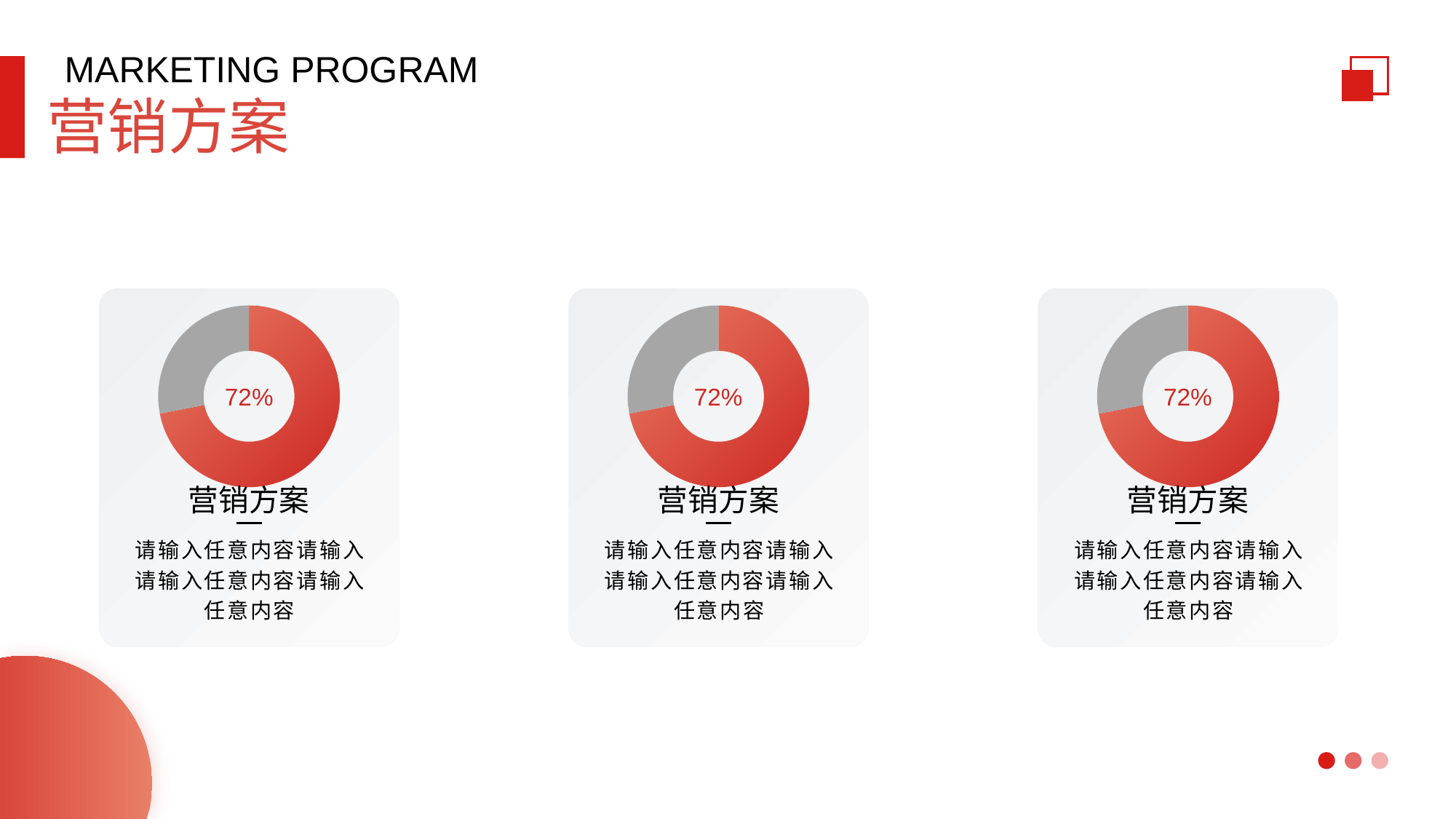

MARKETING PROGRAM

营销方案

### Chart

| Category | 销售额 |
|---|---|
| 第一季度 | 8.2 |
| 第二季度 | 3.2 |

### Chart

| Category | 销售额 |
|---|---|
| 第一季度 | 8.2 |
| 第二季度 | 3.2 |

### Chart

| Category | 销售额 |
|---|---|
| 第一季度 | 8.2 |
| 第二季度 | 3.2 |
72%
72%
72%
营销方案
营销方案
营销方案
请输入任意内容请输入
请输入任意内容请输入
任意内容
请输入任意内容请输入
请输入任意内容请输入
任意内容
请输入任意内容请输入
请输入任意内容请输入
任意内容